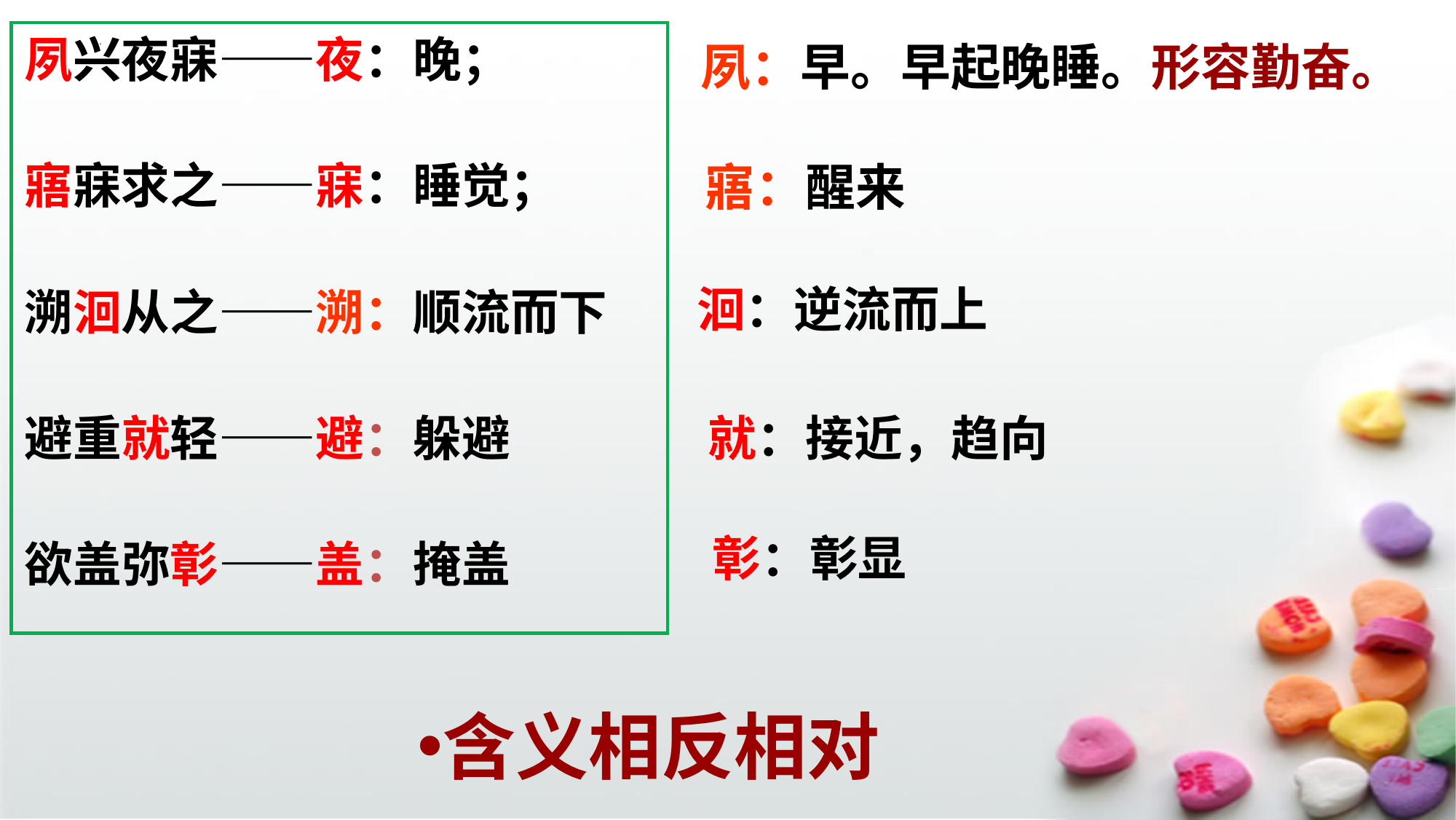

夙兴夜寐——夜：晚；
寤寐求之——寐：睡觉；
溯洄从之——溯：顺流而下
避重就轻——避：躲避
欲盖弥彰——盖：掩盖
夙：早。早起晚睡。形容勤奋。
寤：醒来
洄：逆流而上
就：接近，趋向
彰：彰显
含义相反相对